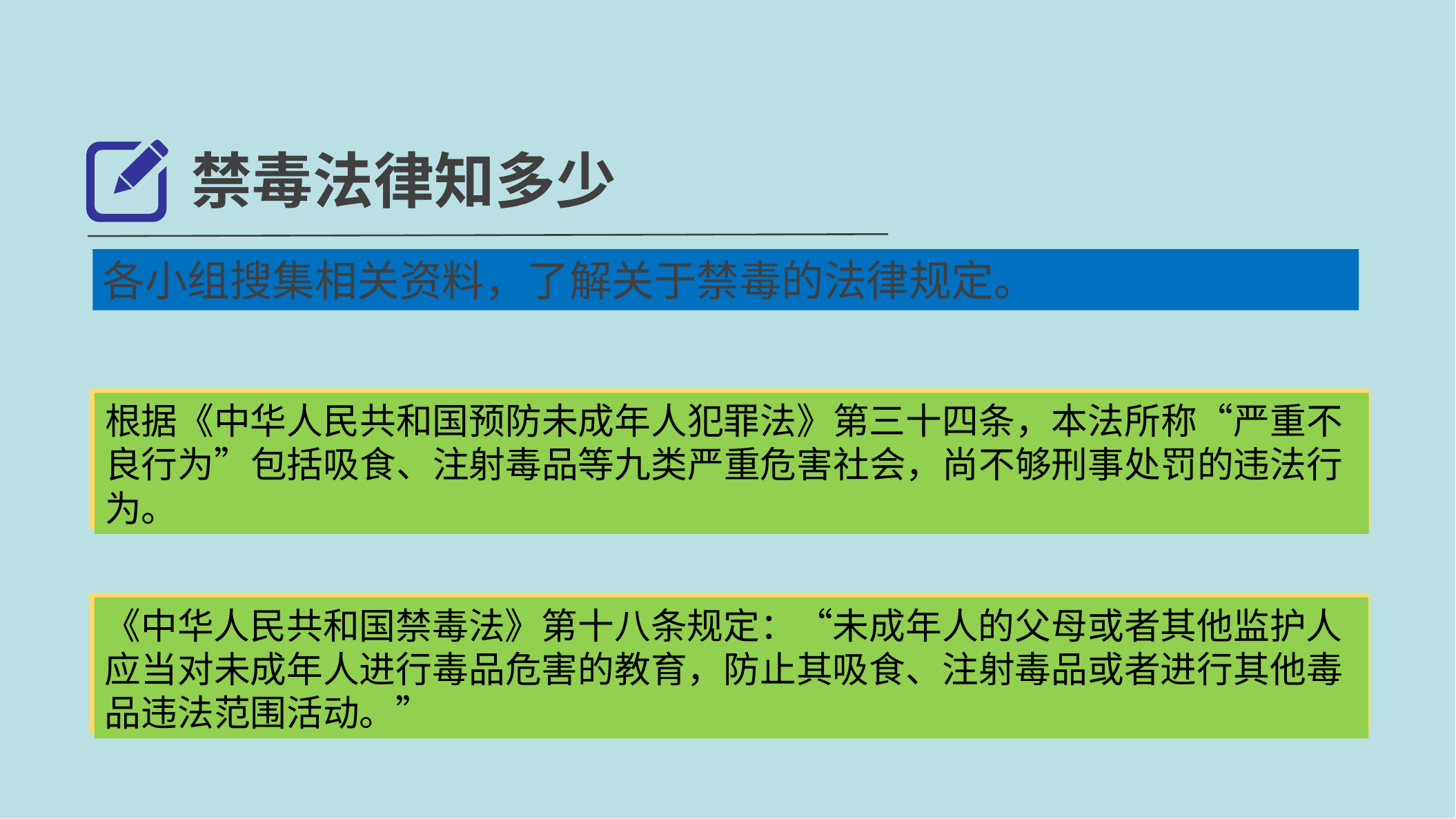

禁毒法律知多少

各小组搜集相关资料，了解关于禁毒的法律规定。

根据《中华人民共和国预防未成年人犯罪法》第三十四条，本法所称“严重不良行为”包括吸食、注射毒品等九类严重危害社会，尚不够刑事处罚的违法行为。

《中华人民共和国禁毒法》第十八条规定：“未成年人的父母或者其他监护人应当对未成年人进行毒品危害的教育，防止其吸食、注射毒品或者进行其他毒品违法范围活动。”